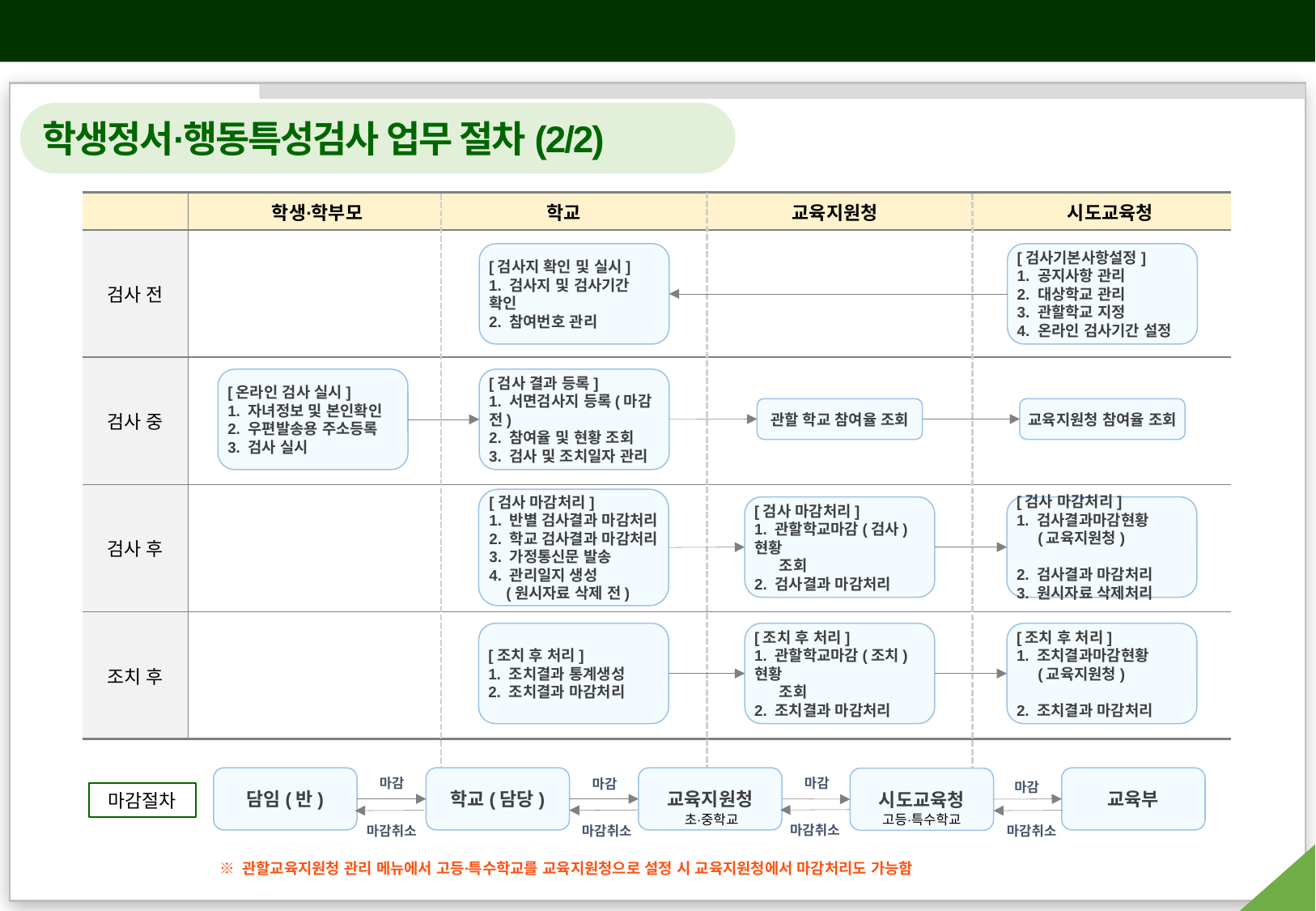

2026년 학생정서∙행동특성검사 주요 안내 사항
학생정서∙행동특성검사 업무 절차(2/2)
|  | 학생∙학부모 | 학교 | 교육지원청 | 시도교육청 |
| --- | --- | --- | --- | --- |
| 검사 전 |  |  |  |  |
| 검사 중 |  |  |  |  |
| 검사 후 |  |  |  |  |
| 조치 후 |  |  |  |  |
[검사지 확인 및 실시]
1. 검사지 및 검사기간 확인
2. 참여번호 관리
[검사기본사항설정]
1. 공지사항 관리
2. 대상학교 관리
3. 관할학교 지정
4. 온라인 검사기간 설정
[온라인 검사 실시]
1. 자녀정보 및 본인확인
2. 우편발송용 주소등록
3. 검사 실시
[검사 결과 등록]
1. 서면검사지 등록(마감 전)
2. 참여율 및 현황 조회
3. 검사 및 조치일자 관리
관할 학교 참여율 조회
교육지원청 참여율 조회
[검사 마감처리]
1. 반별 검사결과 마감처리
2. 학교 검사결과 마감처리
3. 가정통신문 발송
4. 관리일지 생성
    (원시자료 삭제 전)
[검사 마감처리]
1. 관할학교마감(검사)현황
     조회
2. 검사결과 마감처리
[검사 마감처리]
1. 검사결과마감현황
     (교육지원청)
2. 검사결과 마감처리
3. 원시자료 삭제처리
[조치 후 처리]
1. 조치결과 통계생성
2. 조치결과 마감처리
[조치 후 처리]
1. 관할학교마감(조치)현황
     조회
2. 조치결과 마감처리
[조치 후 처리]
1. 조치결과마감현황
     (교육지원청)
2. 조치결과 마감처리
담임(반)
학교(담당)
교육지원청
교육부
시도교육청
마감
마감
마감
마감
마감절차
고등∙특수학교
초∙중학교
마감취소
마감취소
마감취소
마감취소
※ 관할교육지원청 관리 메뉴에서 고등∙특수학교를 교육지원청으로 설정 시 교육지원청에서 마감처리도 가능함